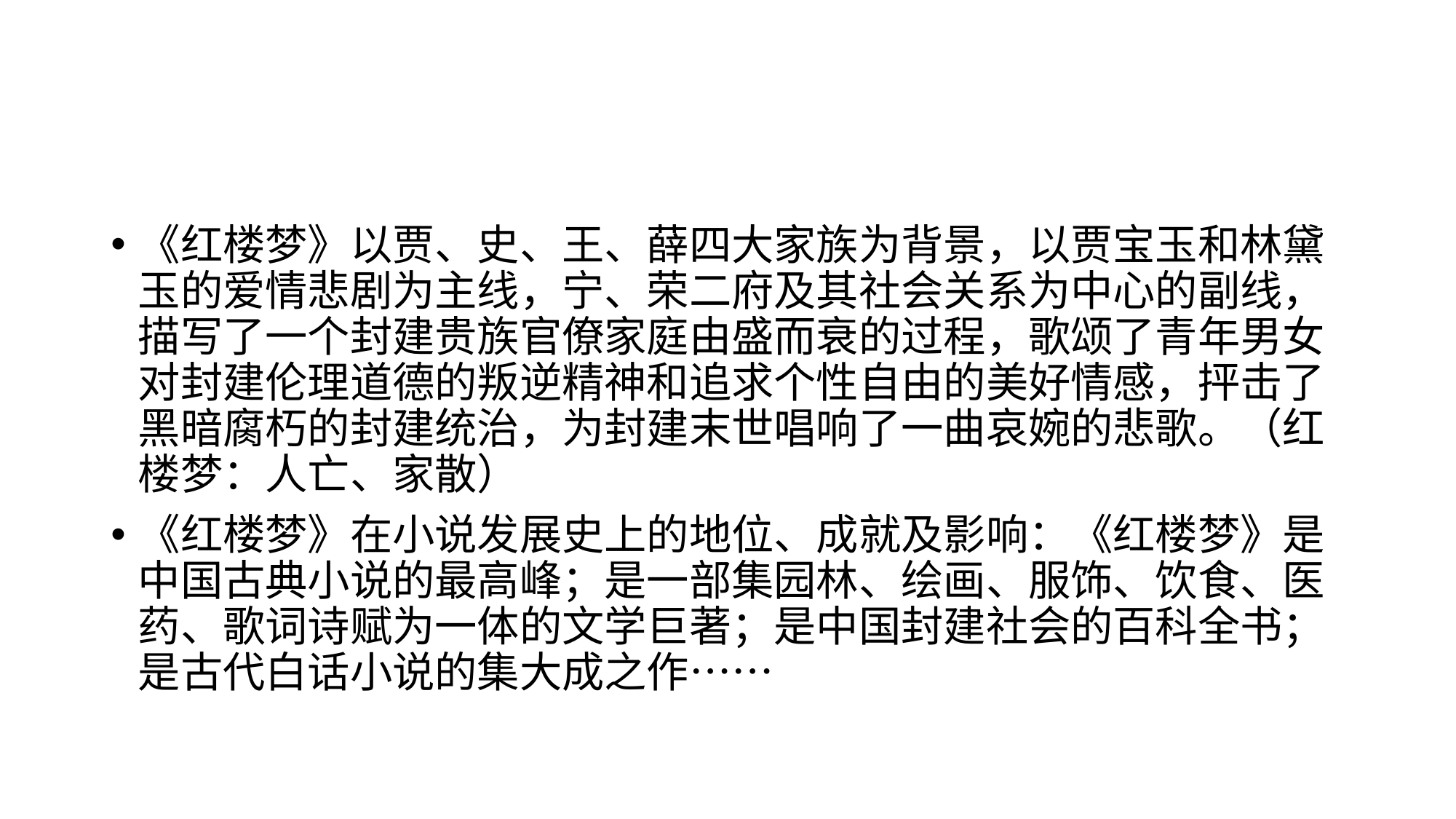

#
《红楼梦》以贾、史、王、薛四大家族为背景，以贾宝玉和林黛玉的爱情悲剧为主线，宁、荣二府及其社会关系为中心的副线，描写了一个封建贵族官僚家庭由盛而衰的过程，歌颂了青年男女对封建伦理道德的叛逆精神和追求个性自由的美好情感，抨击了黑暗腐朽的封建统治，为封建末世唱响了一曲哀婉的悲歌。（红楼梦：人亡、家散）
《红楼梦》在小说发展史上的地位、成就及影响：《红楼梦》是中国古典小说的最高峰；是一部集园林、绘画、服饰、饮食、医药、歌词诗赋为一体的文学巨著；是中国封建社会的百科全书；是古代白话小说的集大成之作……